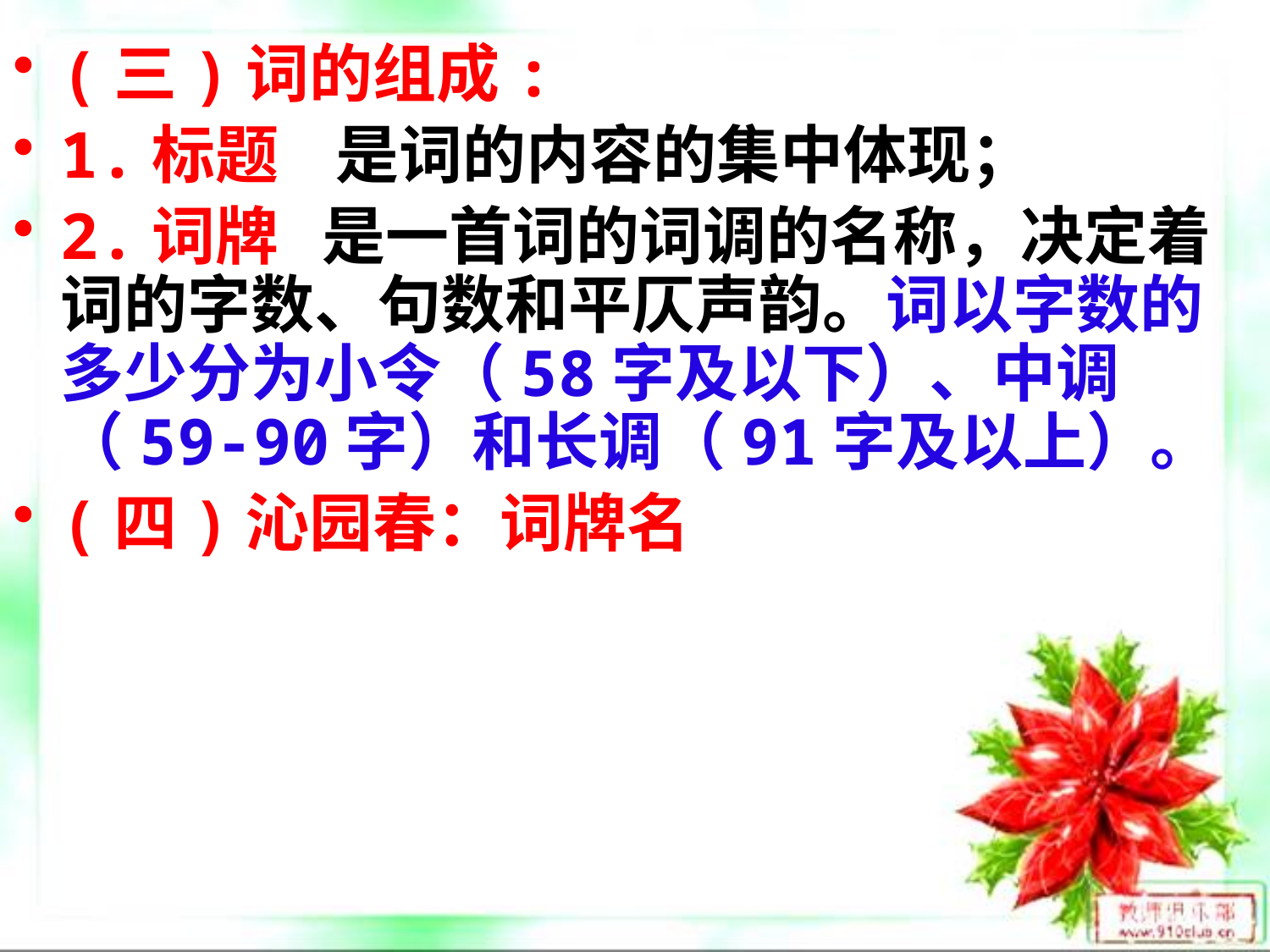

(三)词的组成:
1.标题    是词的内容的集中体现；
2.词牌   是一首词的词调的名称，决定着词的字数、句数和平仄声韵。词以字数的多少分为小令（58字及以下）、中调（59-90字）和长调（91字及以上）。
(四)沁园春：词牌名

5